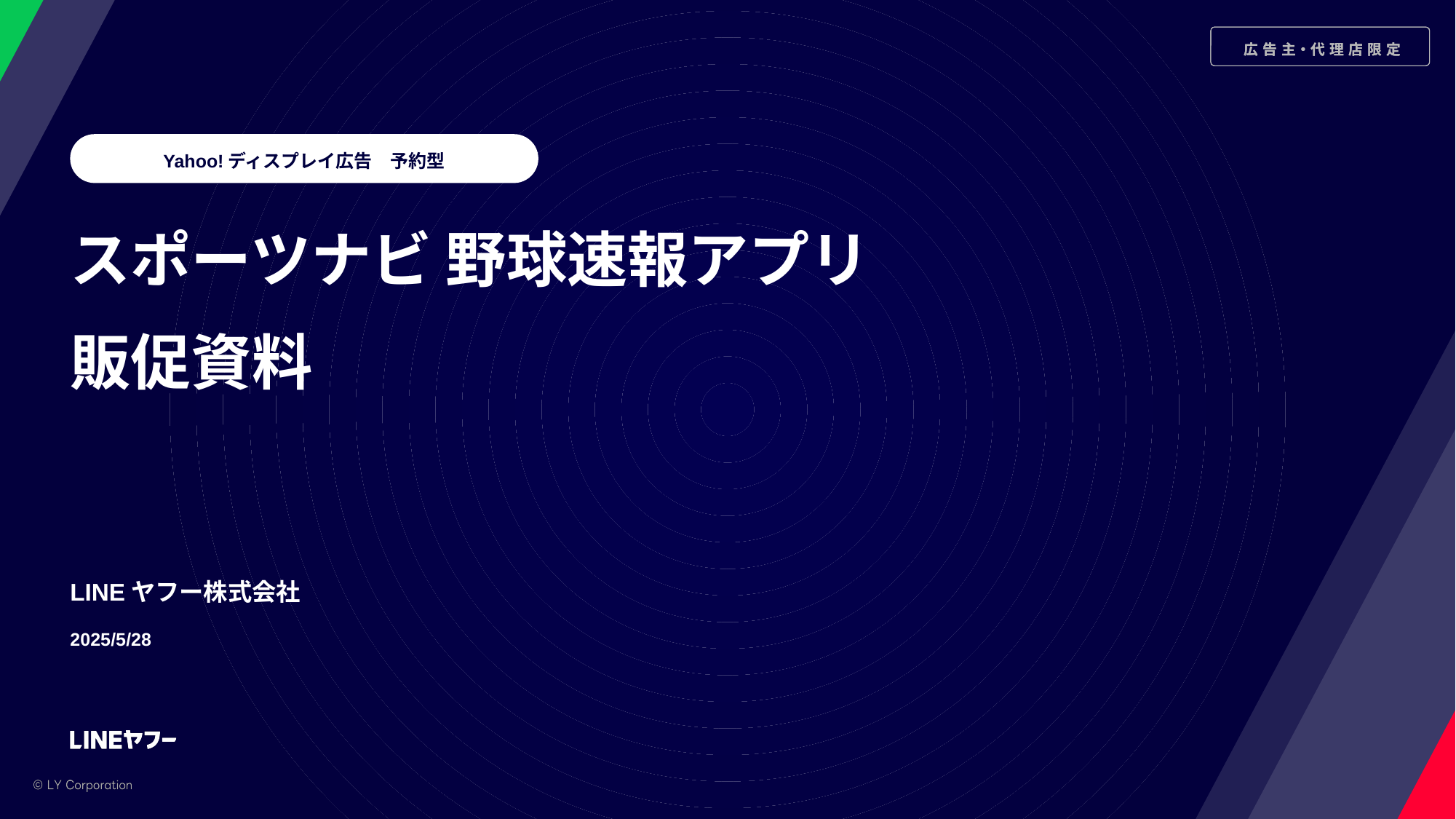

Yahoo!ディスプレイ広告　予約型
スポーツナビ 野球速報アプリ
販促資料
LINEヤフー株式会社
2025/5/28